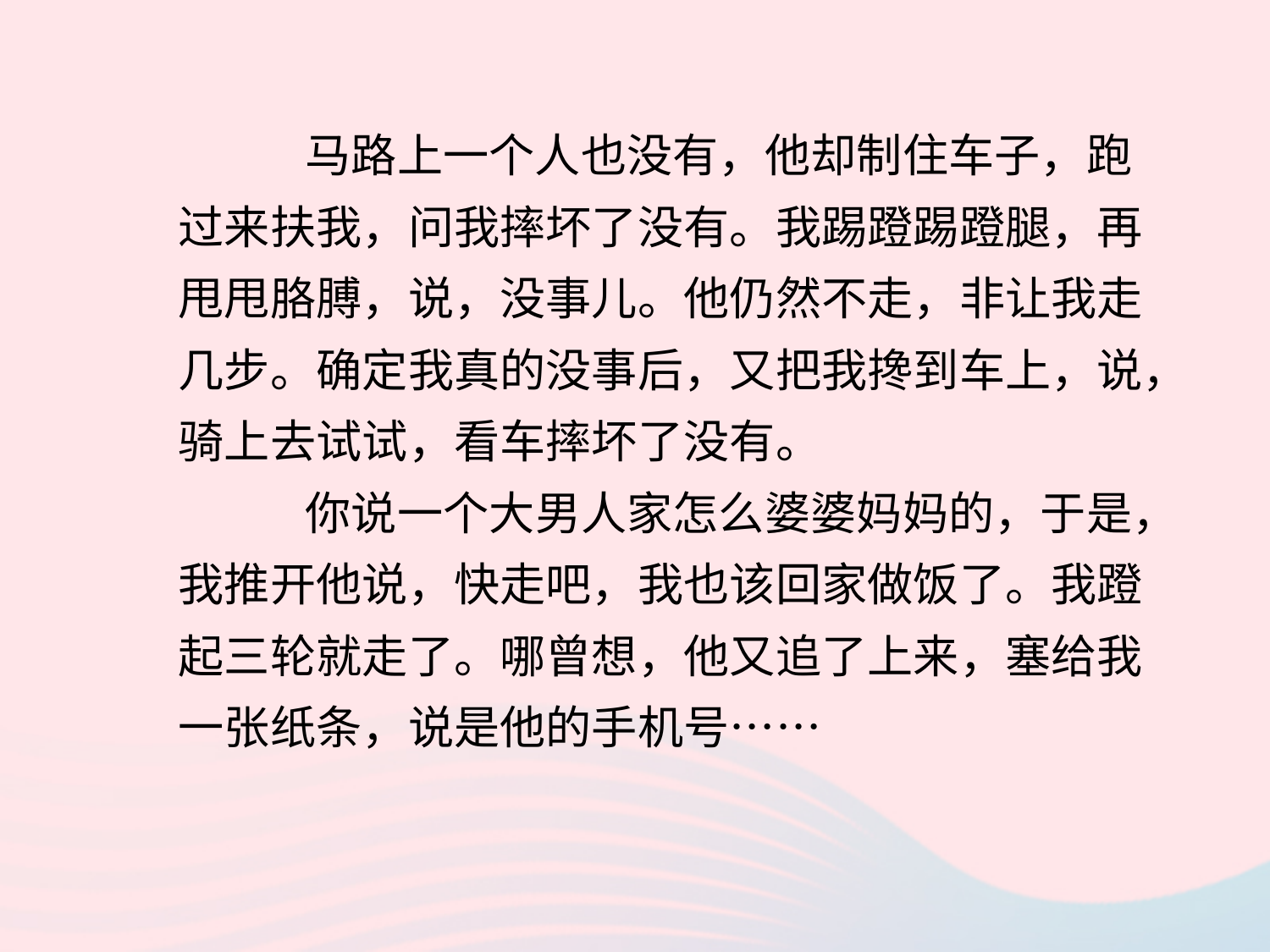

马路上一个人也没有，他却制住车子，跑过来扶我，问我摔坏了没有。我踢蹬踢蹬腿，再甩甩胳膊，说，没事儿。他仍然不走，非让我走几步。确定我真的没事后，又把我搀到车上，说，骑上去试试，看车摔坏了没有。
	你说一个大男人家怎么婆婆妈妈的，于是，我推开他说，快走吧，我也该回家做饭了。我蹬起三轮就走了。哪曾想，他又追了上来，塞给我一张纸条，说是他的手机号……